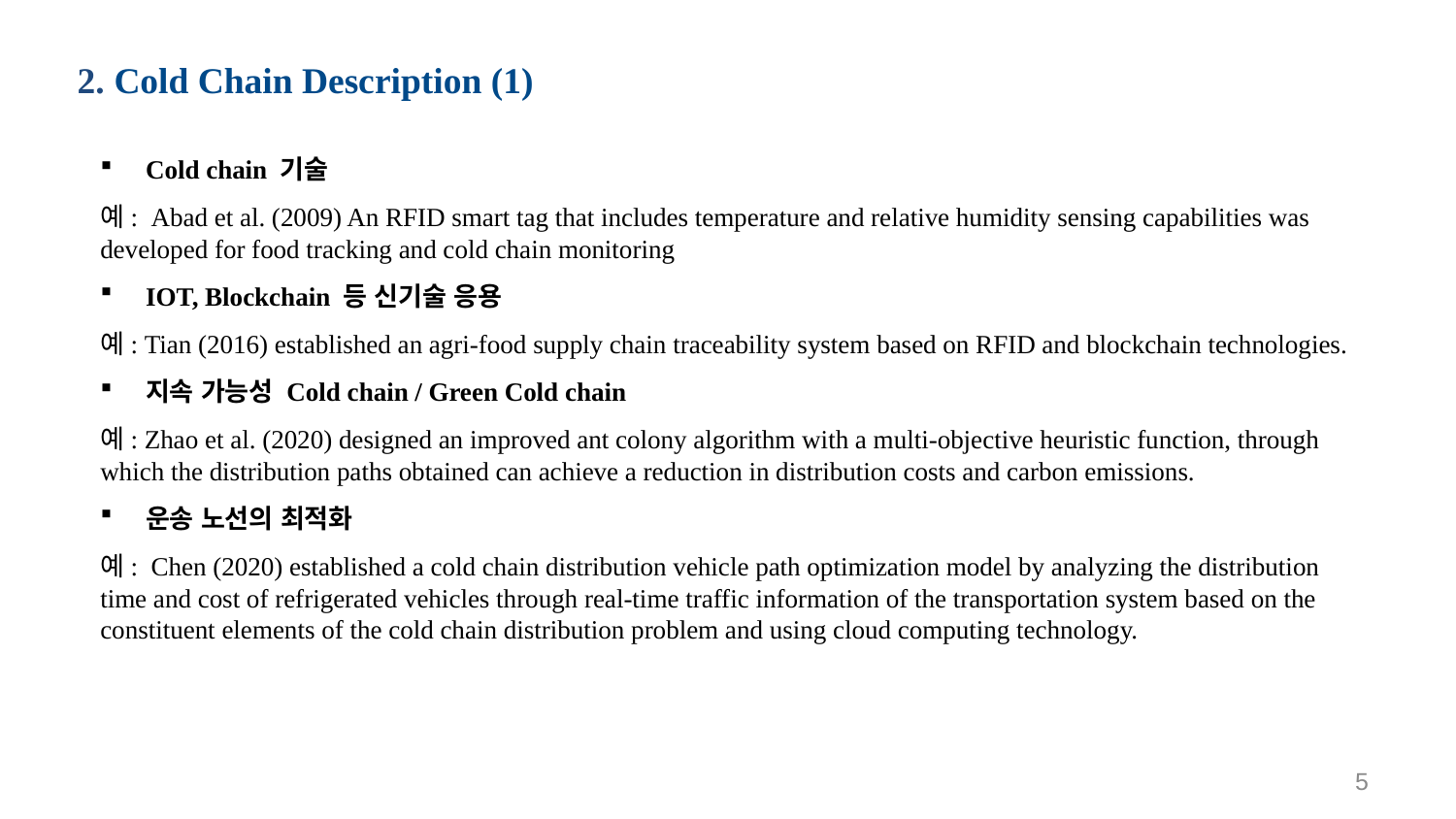

2. Cold Chain Description (1)
Cold chain 기술
예:  Abad et al. (2009) An RFID smart tag that includes temperature and relative humidity sensing capabilities was developed for food tracking and cold chain monitoring
IOT, Blockchain 등 신기술 응용
예: Tian (2016) established an agri-food supply chain traceability system based on RFID and blockchain technologies.
지속 가능성 Cold chain / Green Cold chain
예: Zhao et al. (2020) designed an improved ant colony algorithm with a multi-objective heuristic function, through which the distribution paths obtained can achieve a reduction in distribution costs and carbon emissions.
운송 노선의 최적화
예:  Chen (2020) established a cold chain distribution vehicle path optimization model by analyzing the distribution time and cost of refrigerated vehicles through real-time traffic information of the transportation system based on the constituent elements of the cold chain distribution problem and using cloud computing technology.

5